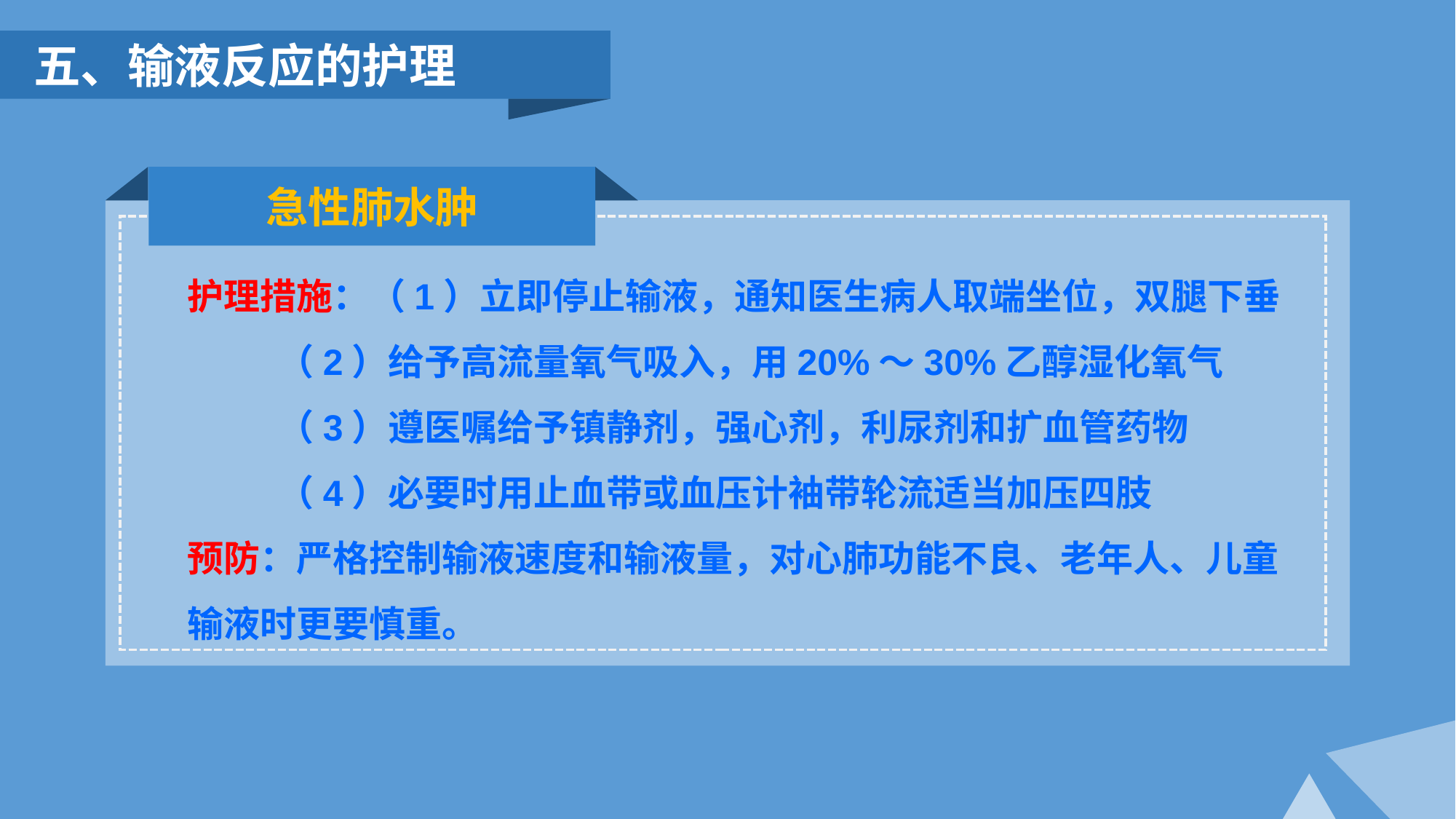

五、输液反应的护理

急性肺水肿

护理措施：（1）立即停止输液，通知医生病人取端坐位，双腿下垂
          （2）给予高流量氧气吸入，用20%～30%乙醇湿化氧气
          （3）遵医嘱给予镇静剂，强心剂，利尿剂和扩血管药物
          （4）必要时用止血带或血压计袖带轮流适当加压四肢
预防：严格控制输液速度和输液量，对心肺功能不良、老年人、儿童输液时更要慎重。